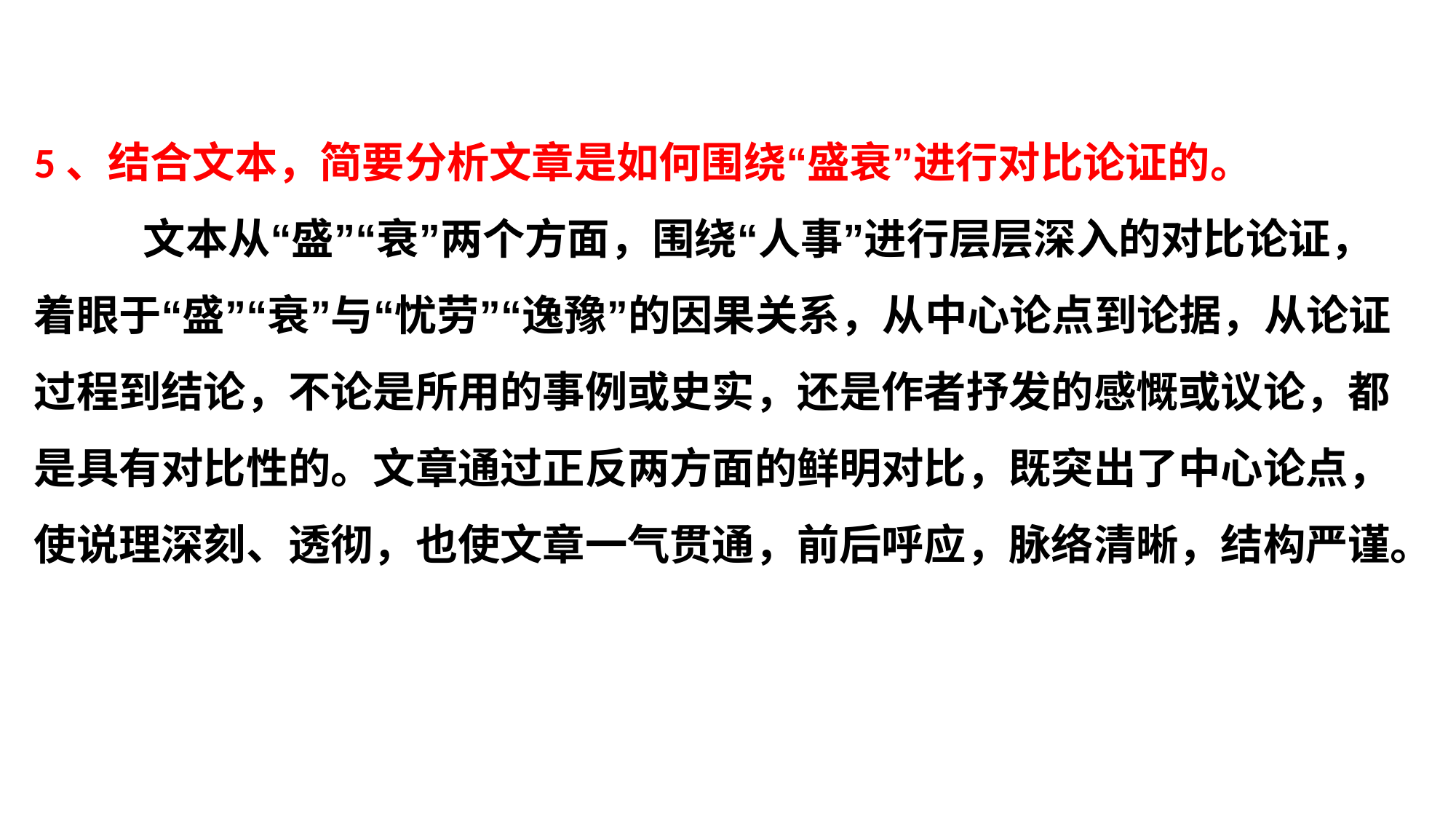

5、结合文本，简要分析文章是如何围绕“盛衰”进行对比论证的。
	文本从“盛”“衰”两个方面，围绕“人事”进行层层深入的对比论证，着眼于“盛”“衰”与“忧劳”“逸豫”的因果关系，从中心论点到论据，从论证过程到结论，不论是所用的事例或史实，还是作者抒发的感慨或议论，都是具有对比性的。文章通过正反两方面的鲜明对比，既突出了中心论点，使说理深刻、透彻，也使文章一气贯通，前后呼应，脉络清晰，结构严谨。